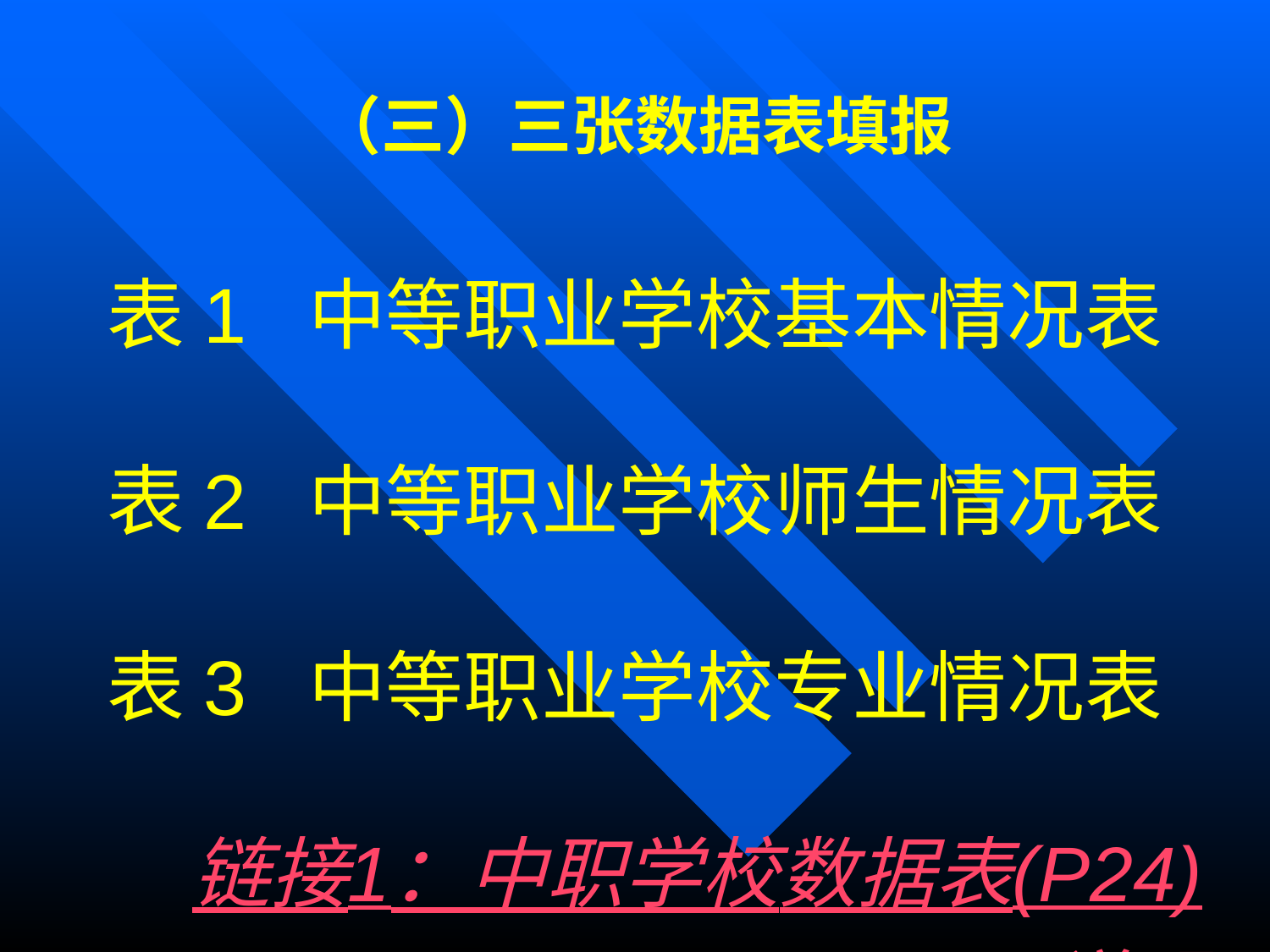

（三）三张数据表填报

表1  中等职业学校基本情况表

表2  中等职业学校师生情况表

表3  中等职业学校专业情况表

链接1：中职学校数据表(P24)说明